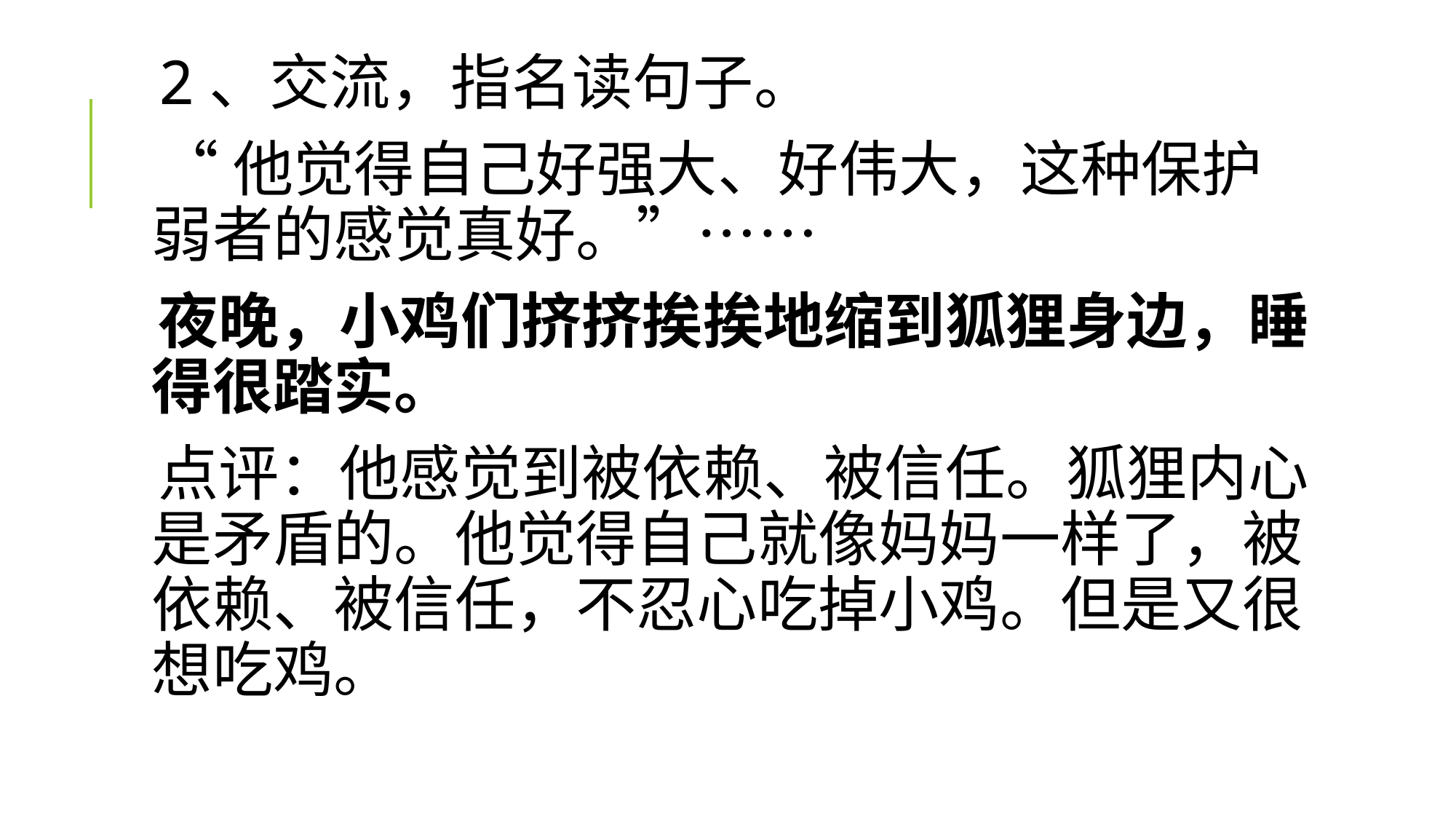

2、交流，指名读句子。
“他觉得自己好强大、好伟大，这种保护弱者的感觉真好。”……
夜晚，小鸡们挤挤挨挨地缩到狐狸身边，睡得很踏实。
点评：他感觉到被依赖、被信任。狐狸内心是矛盾的。他觉得自己就像妈妈一样了，被依赖、被信任，不忍心吃掉小鸡。但是又很想吃鸡。